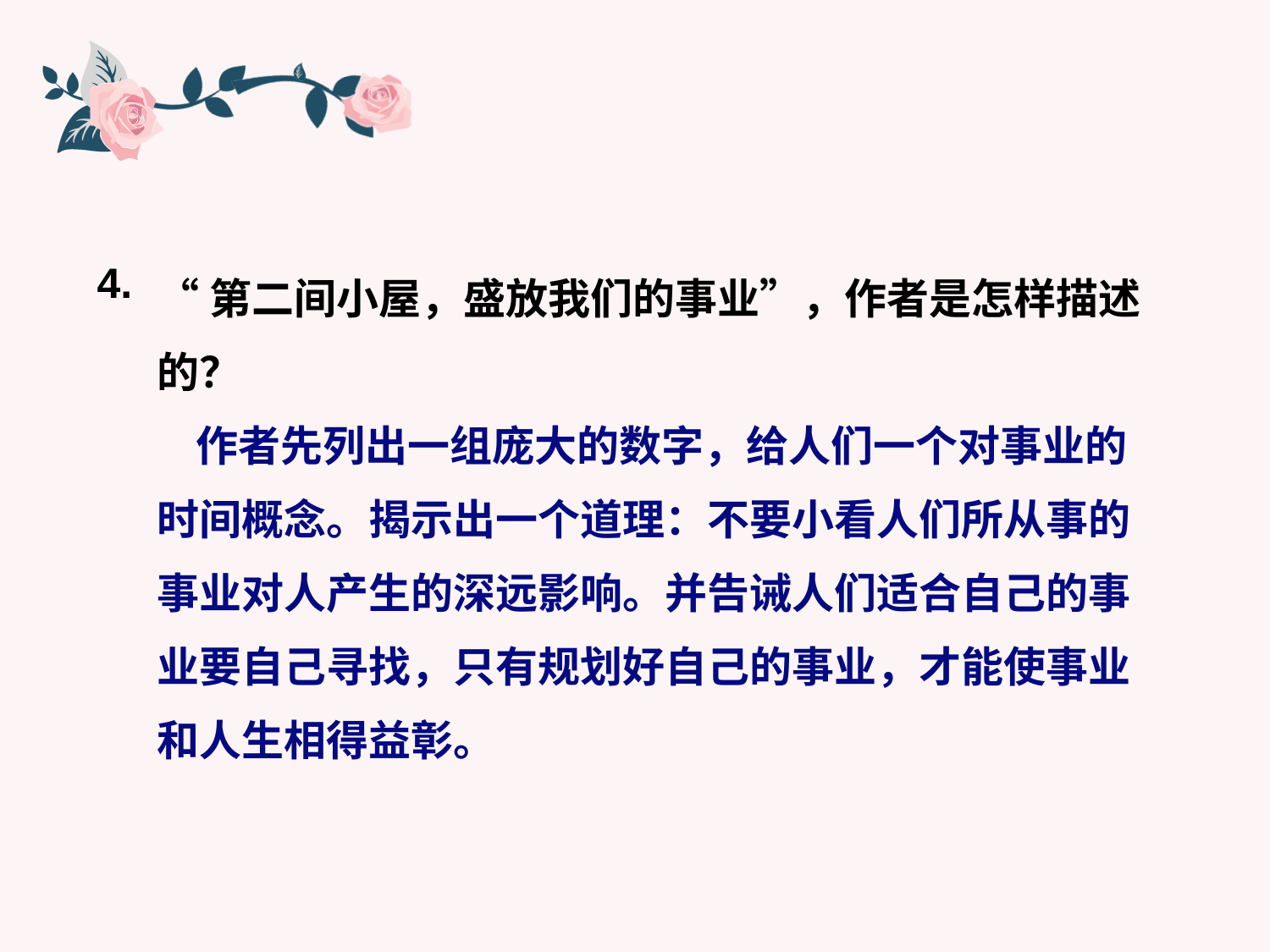

“第二间小屋，盛放我们的事业”，作者是怎样描述的？
   作者先列出一组庞大的数字，给人们一个对事业的时间概念。揭示出一个道理：不要小看人们所从事的事业对人产生的深远影响。并告诫人们适合自己的事业要自己寻找，只有规划好自己的事业，才能使事业和人生相得益彰。
4.